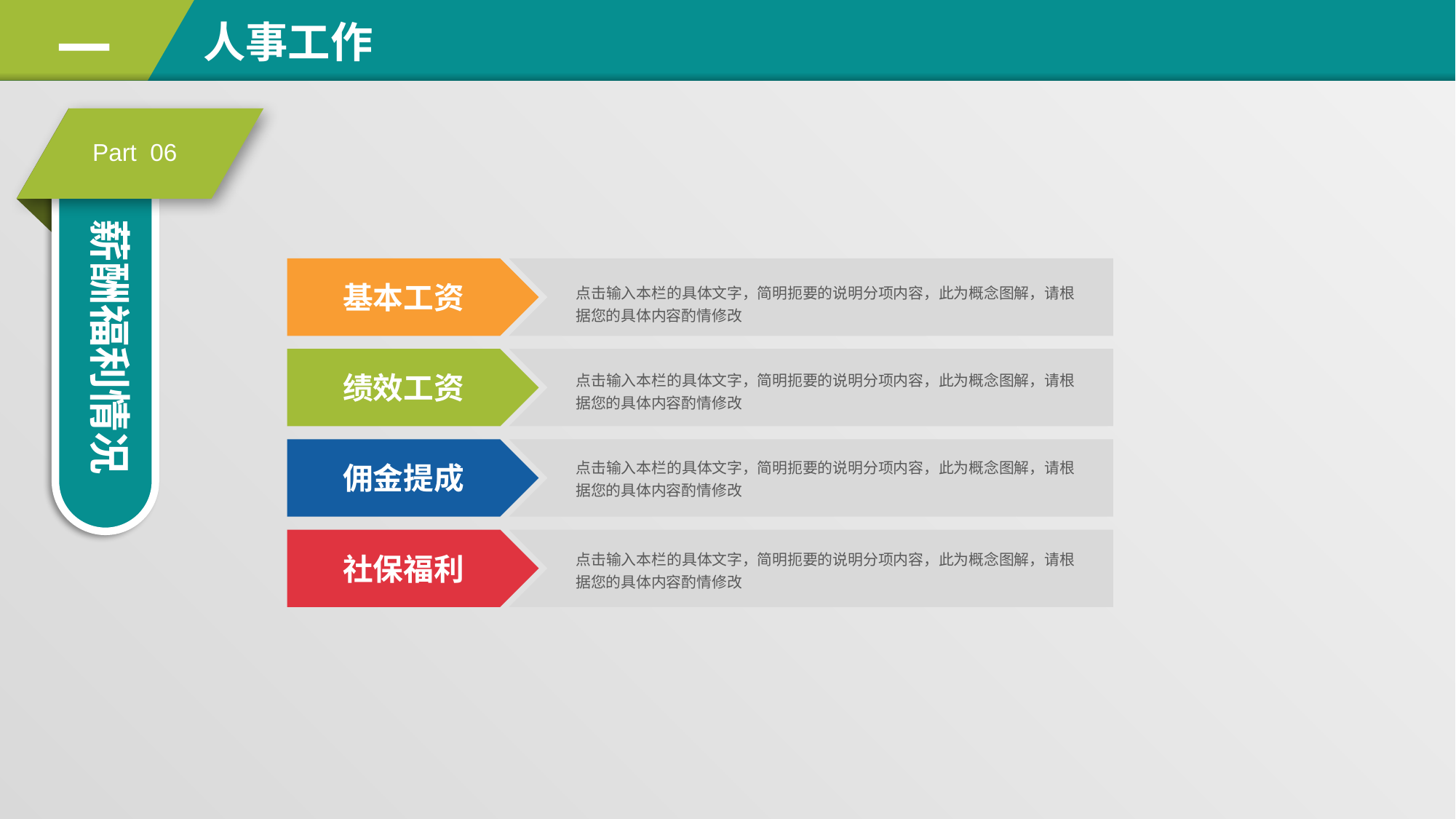

一
# 人事工作

Part  06

薪酬福利情况

点击输入本栏的具体文字，简明扼要的说明分项内容，此为概念图解，请根据您的具体内容酌情修改
基本工资

点击输入本栏的具体文字，简明扼要的说明分项内容，此为概念图解，请根据您的具体内容酌情修改
绩效工资

点击输入本栏的具体文字，简明扼要的说明分项内容，此为概念图解，请根据您的具体内容酌情修改
佣金提成

点击输入本栏的具体文字，简明扼要的说明分项内容，此为概念图解，请根据您的具体内容酌情修改
社保福利